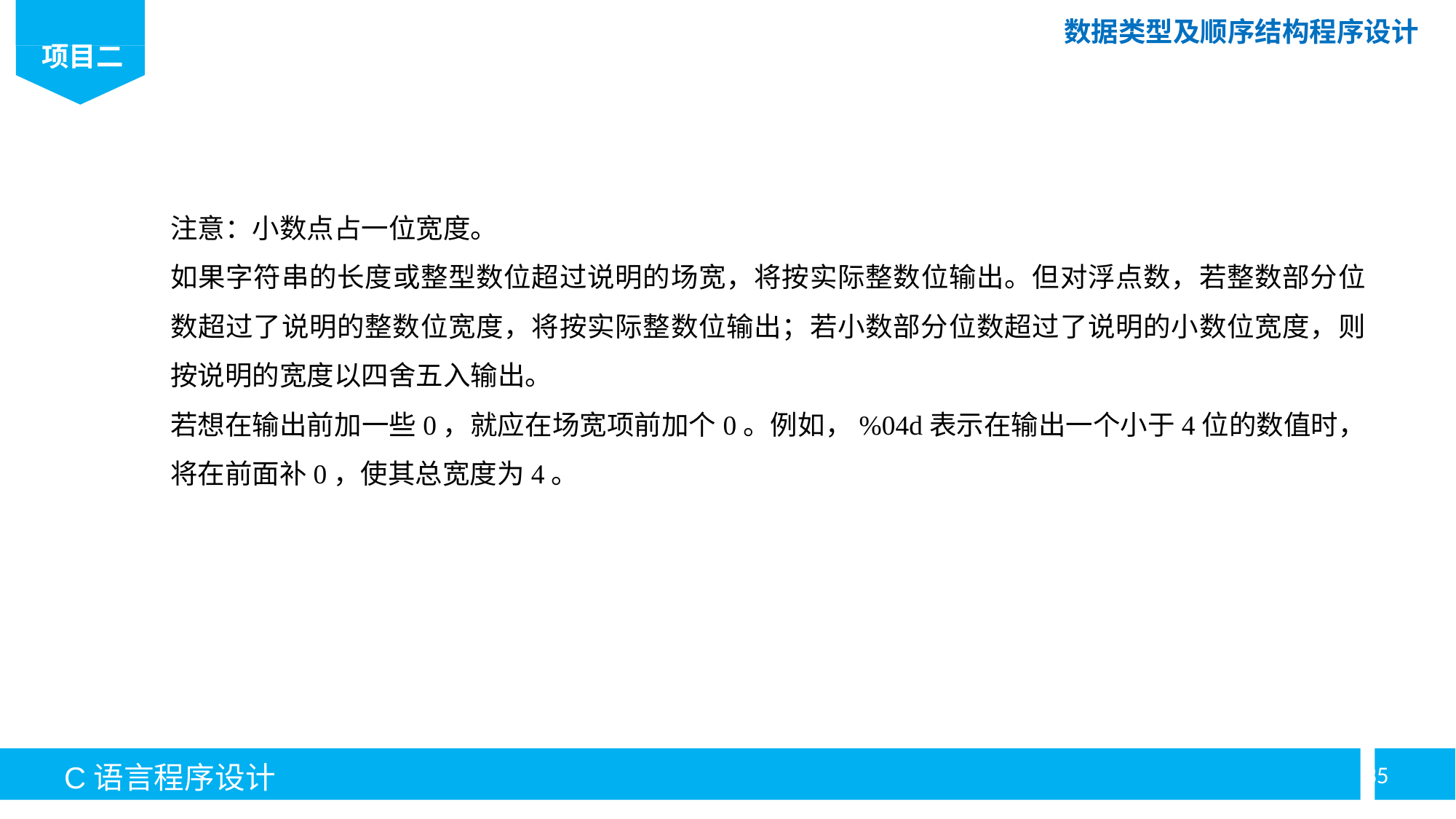

注意：小数点占一位宽度。
如果字符串的长度或整型数位超过说明的场宽，将按实际整数位输出。但对浮点数，若整数部分位数超过了说明的整数位宽度，将按实际整数位输出；若小数部分位数超过了说明的小数位宽度，则按说明的宽度以四舍五入输出。
若想在输出前加一些0，就应在场宽项前加个0。例如，%04d表示在输出一个小于4位的数值时，将在前面补0，使其总宽度为4。